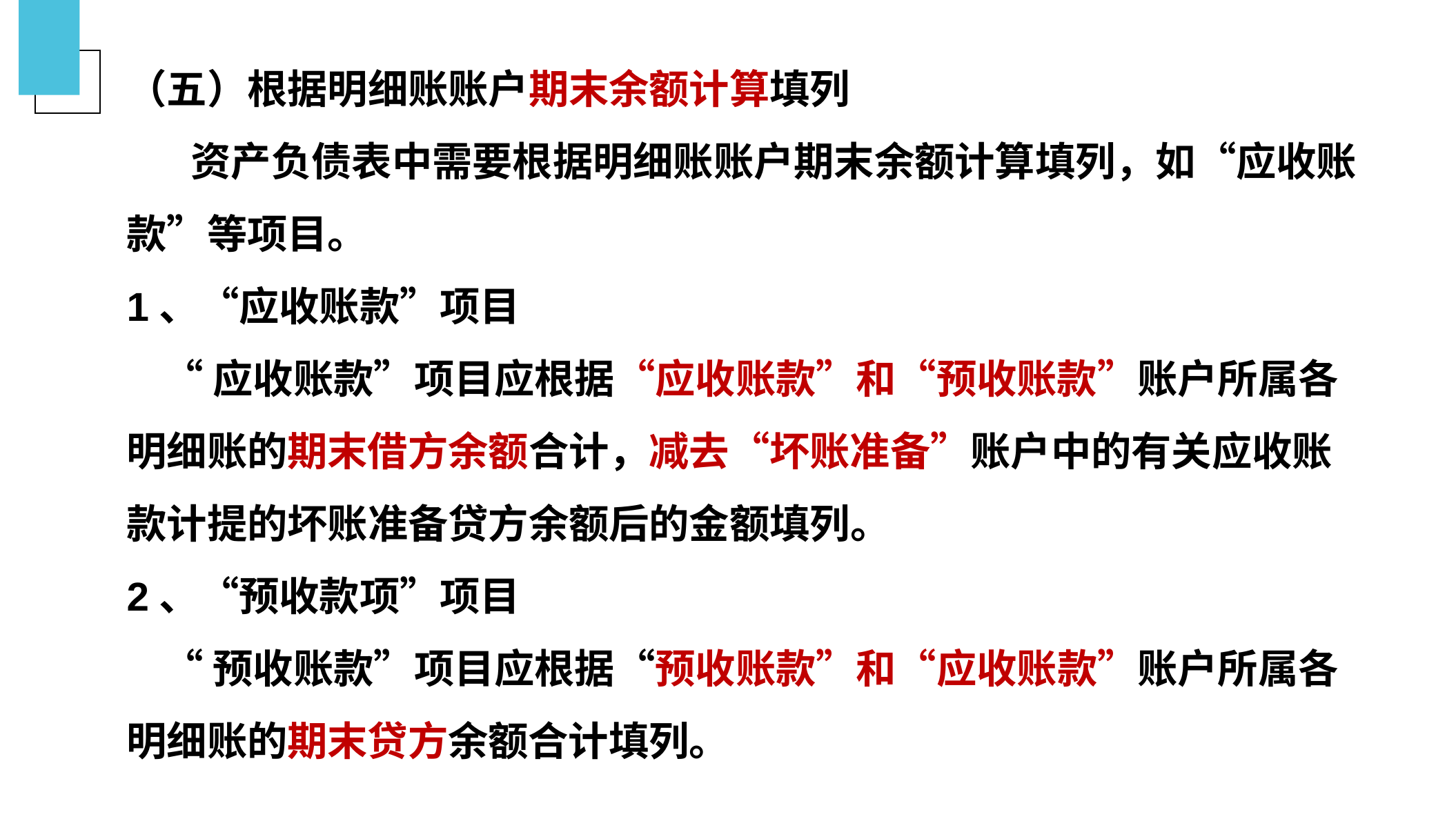

（五）根据明细账账户期末余额计算填列
      资产负债表中需要根据明细账账户期末余额计算填列，如“应收账款”等项目。
1、“应收账款”项目
    “应收账款”项目应根据“应收账款”和“预收账款”账户所属各明细账的期末借方余额合计，减去“坏账准备”账户中的有关应收账款计提的坏账准备贷方余额后的金额填列。
2、“预收款项”项目
    “预收账款”项目应根据“预收账款”和“应收账款”账户所属各明细账的期末贷方余额合计填列。